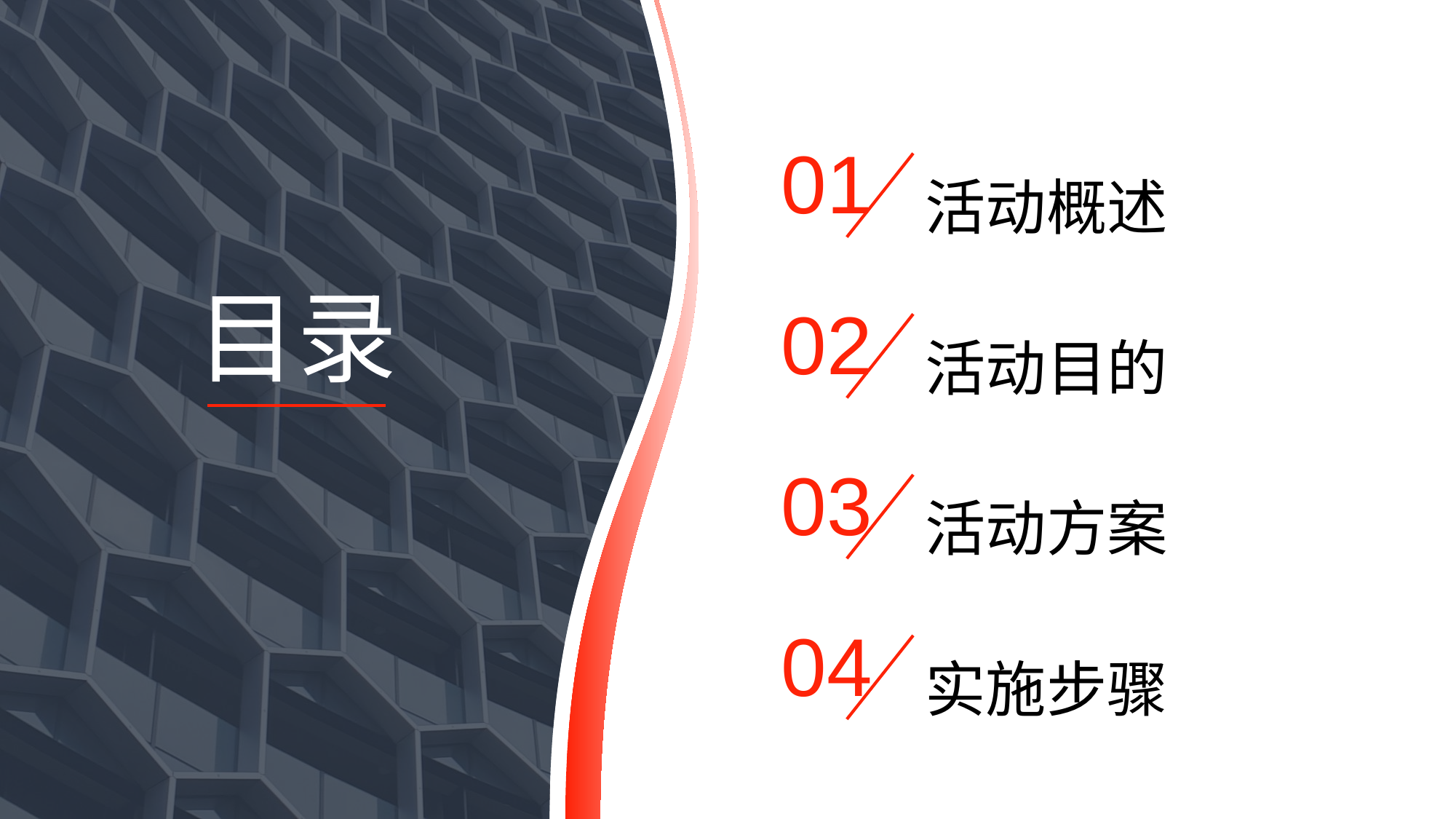

01
活动概述
目录
02
活动目的
03
活动方案
04
实施步骤